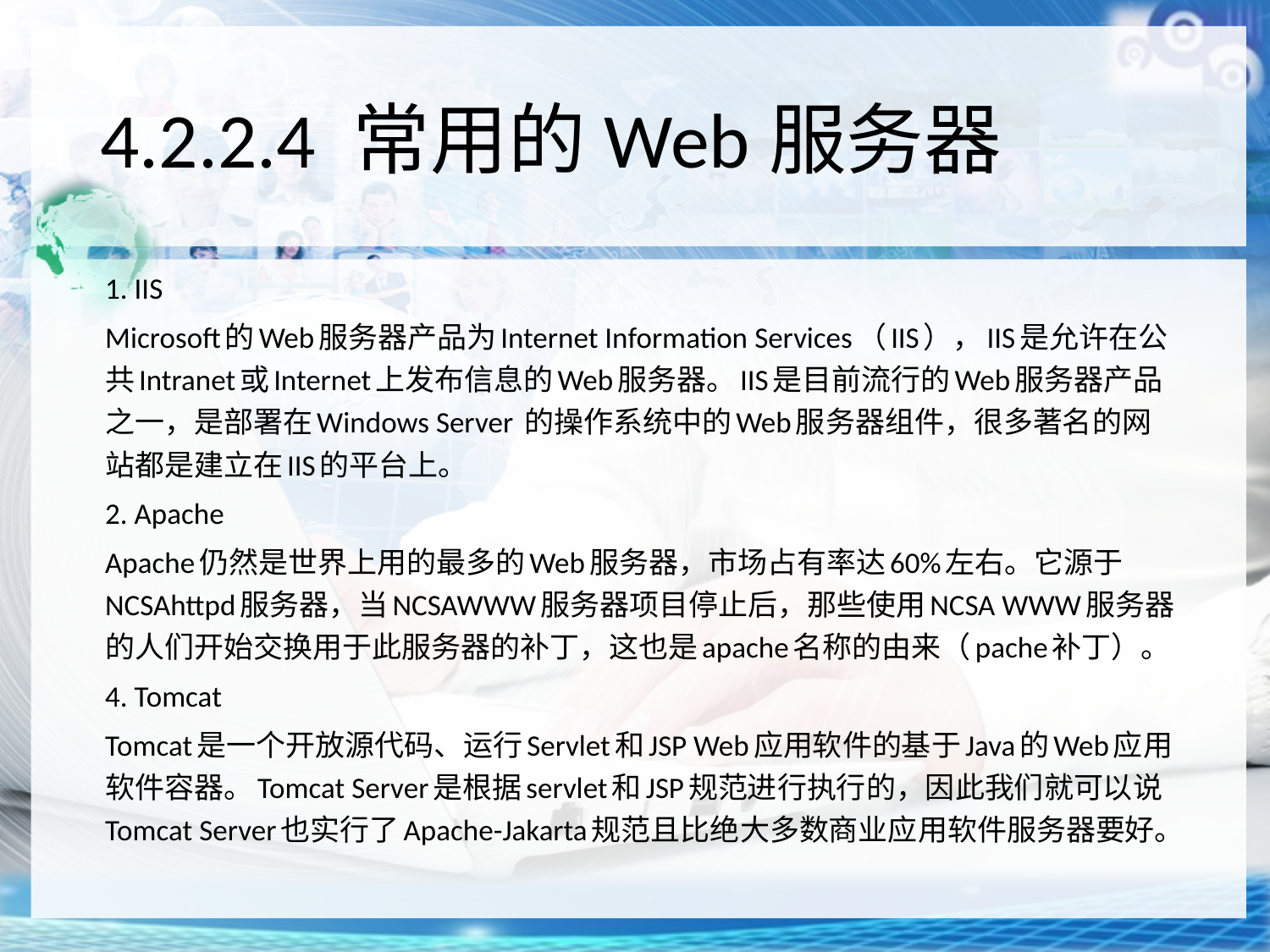

# 4.2.2.4 常用的Web服务器
1. IIS
Microsoft的Web服务器产品为Internet Information Services（IIS），IIS是允许在公共Intranet或Internet上发布信息的Web服务器。IIS是目前流行的Web服务器产品之一，是部署在Windows Server 的操作系统中的Web服务器组件，很多著名的网站都是建立在IIS的平台上。
2. Apache
Apache仍然是世界上用的最多的Web服务器，市场占有率达60%左右。它源于NCSAhttpd服务器，当NCSAWWW服务器项目停止后，那些使用NCSA WWW服务器的人们开始交换用于此服务器的补丁，这也是apache名称的由来（pache补丁）。
4. Tomcat
Tomcat是一个开放源代码、运行Servlet和JSP Web应用软件的基于Java的Web应用软件容器。Tomcat Server是根据servlet和JSP规范进行执行的，因此我们就可以说Tomcat Server也实行了Apache-Jakarta规范且比绝大多数商业应用软件服务器要好。